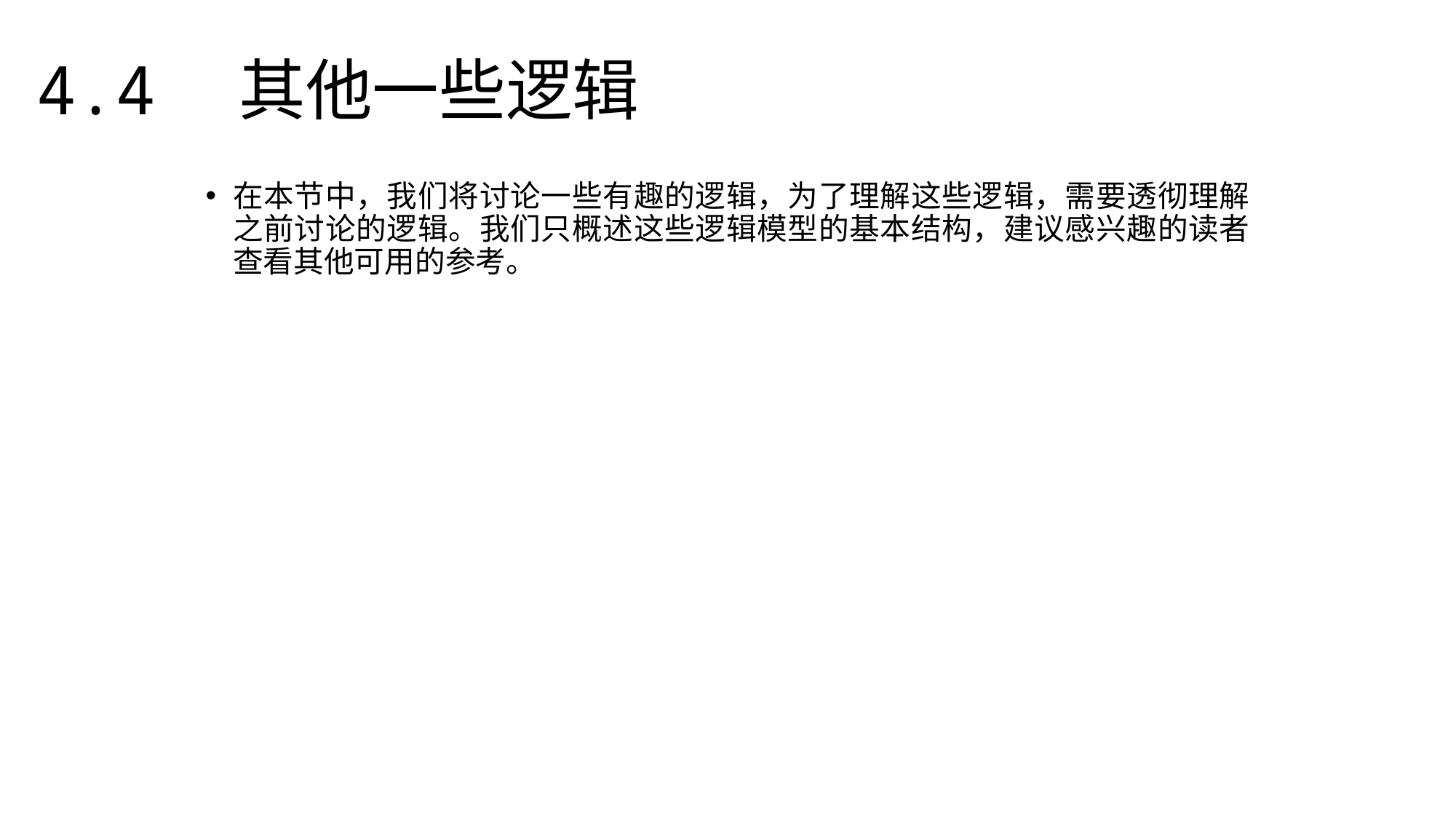

4.4　其他一些逻辑
在本节中，我们将讨论一些有趣的逻辑，为了理解这些逻辑，需要透彻理解之前讨论的逻辑。我们只概述这些逻辑模型的基本结构，建议感兴趣的读者查看其他可用的参考。